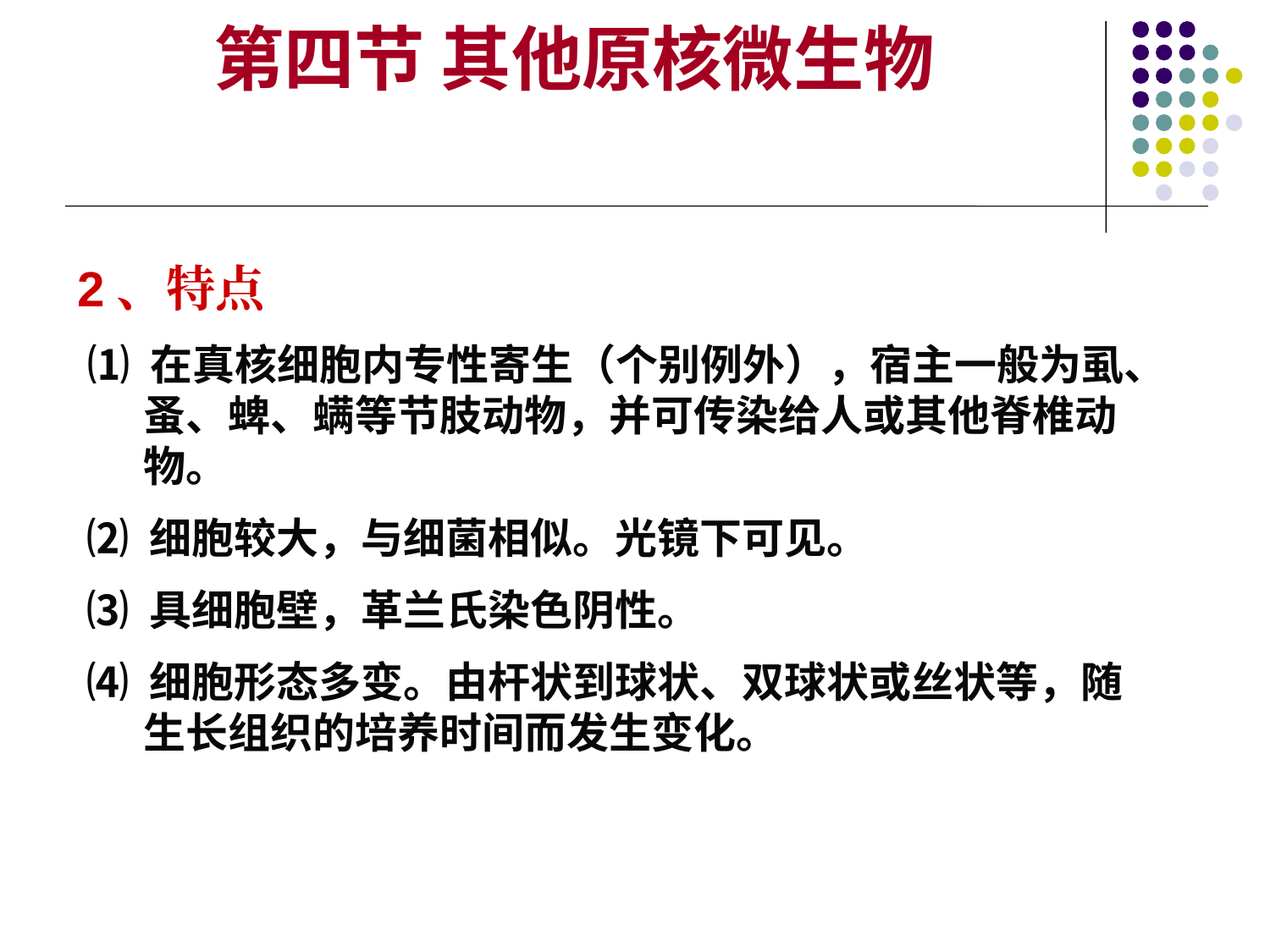

第四节 其他原核微生物
2、特点
 ⑴ 在真核细胞内专性寄生（个别例外），宿主一般为虱、蚤、蜱、螨等节肢动物，并可传染给人或其他脊椎动物。
 ⑵ 细胞较大，与细菌相似。光镜下可见。
 ⑶ 具细胞壁，革兰氏染色阴性。
 ⑷ 细胞形态多变。由杆状到球状、双球状或丝状等，随生长组织的培养时间而发生变化。